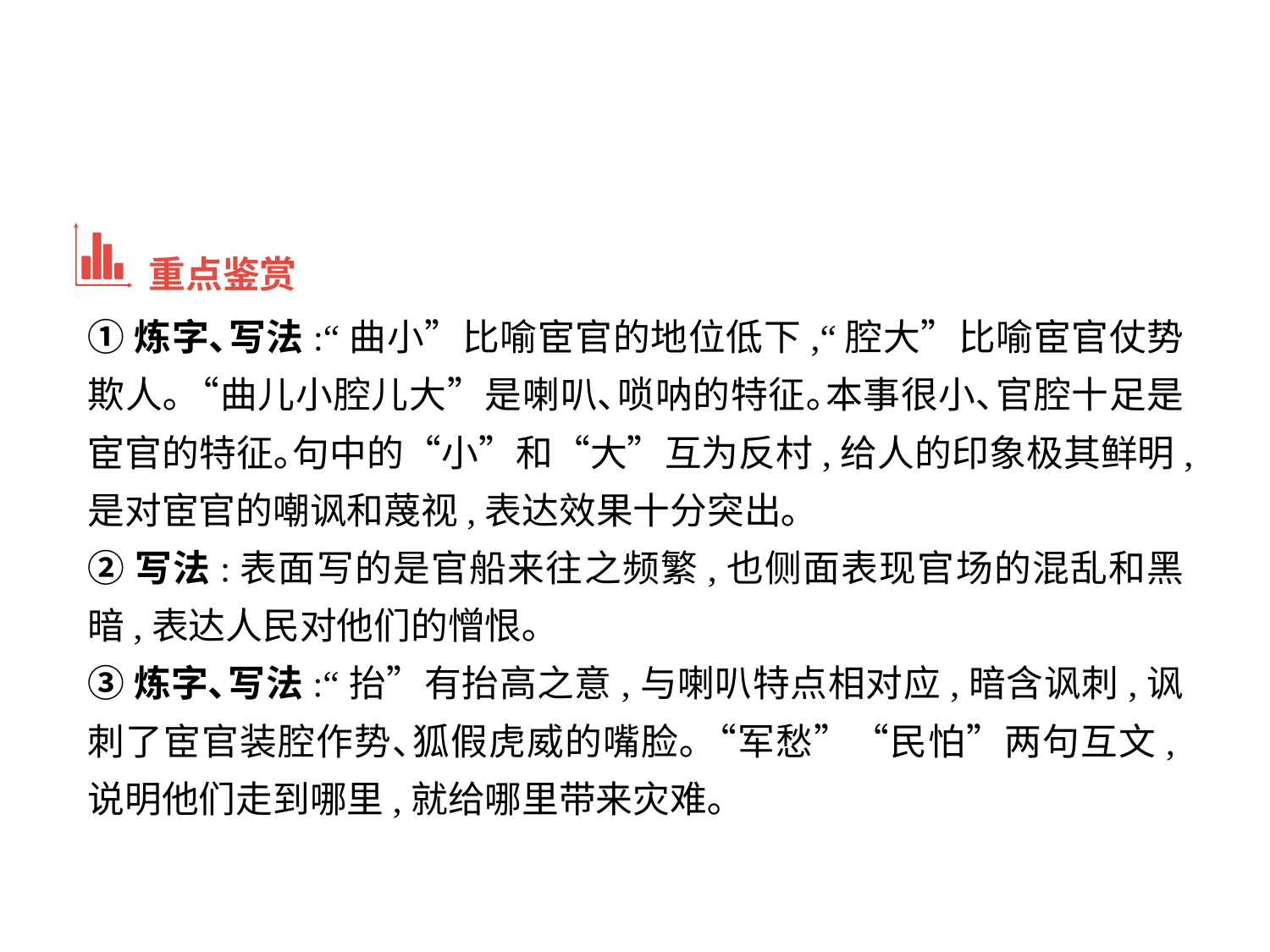

重点鉴赏
①炼字､写法:“曲小”比喻宦官的地位低下,“腔大”比喻宦官仗势欺人｡“曲儿小腔儿大”是喇叭､唢呐的特征｡本事很小､官腔十足是宦官的特征｡句中的“小”和“大”互为反村,给人的印象极其鲜明,是对宦官的嘲讽和蔑视,表达效果十分突出｡
②写法:表面写的是官船来往之频繁,也侧面表现官场的混乱和黑暗,表达人民对他们的憎恨｡
③炼字､写法:“抬”有抬高之意,与喇叭特点相对应,暗含讽刺,讽刺了宦官装腔作势､狐假虎威的嘴脸｡“军愁”“民怕”两句互文,说明他们走到哪里,就给哪里带来灾难｡